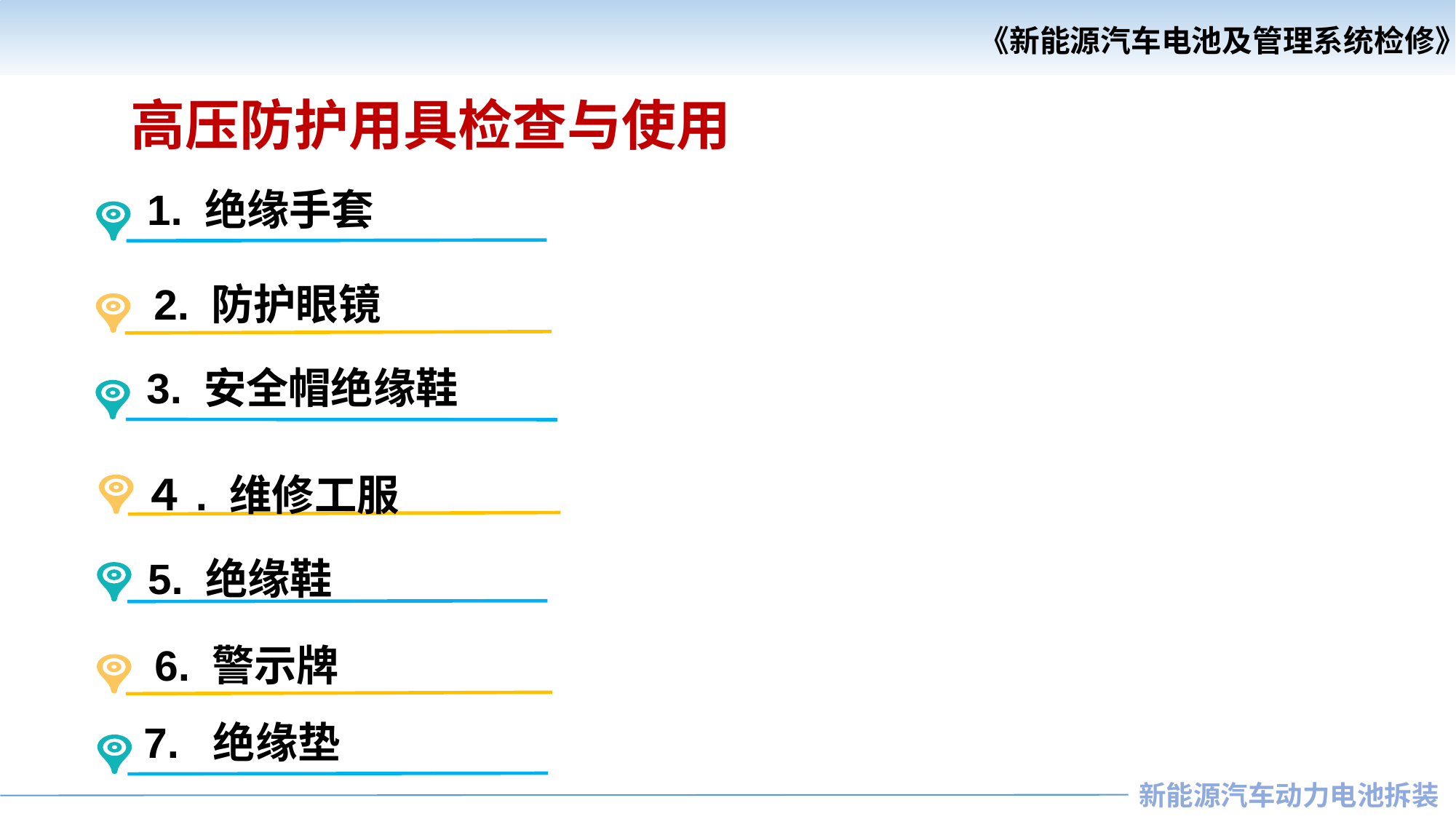

《新能源汽车电池及管理系统检修》
《汽车安全与舒适系统检修》
高压防护用具检查与使用
1. 绝缘手套

2. 防护眼镜

3. 安全帽绝缘鞋

４. 维修工服

5. 绝缘鞋

6. 警示牌

7.  绝缘垫